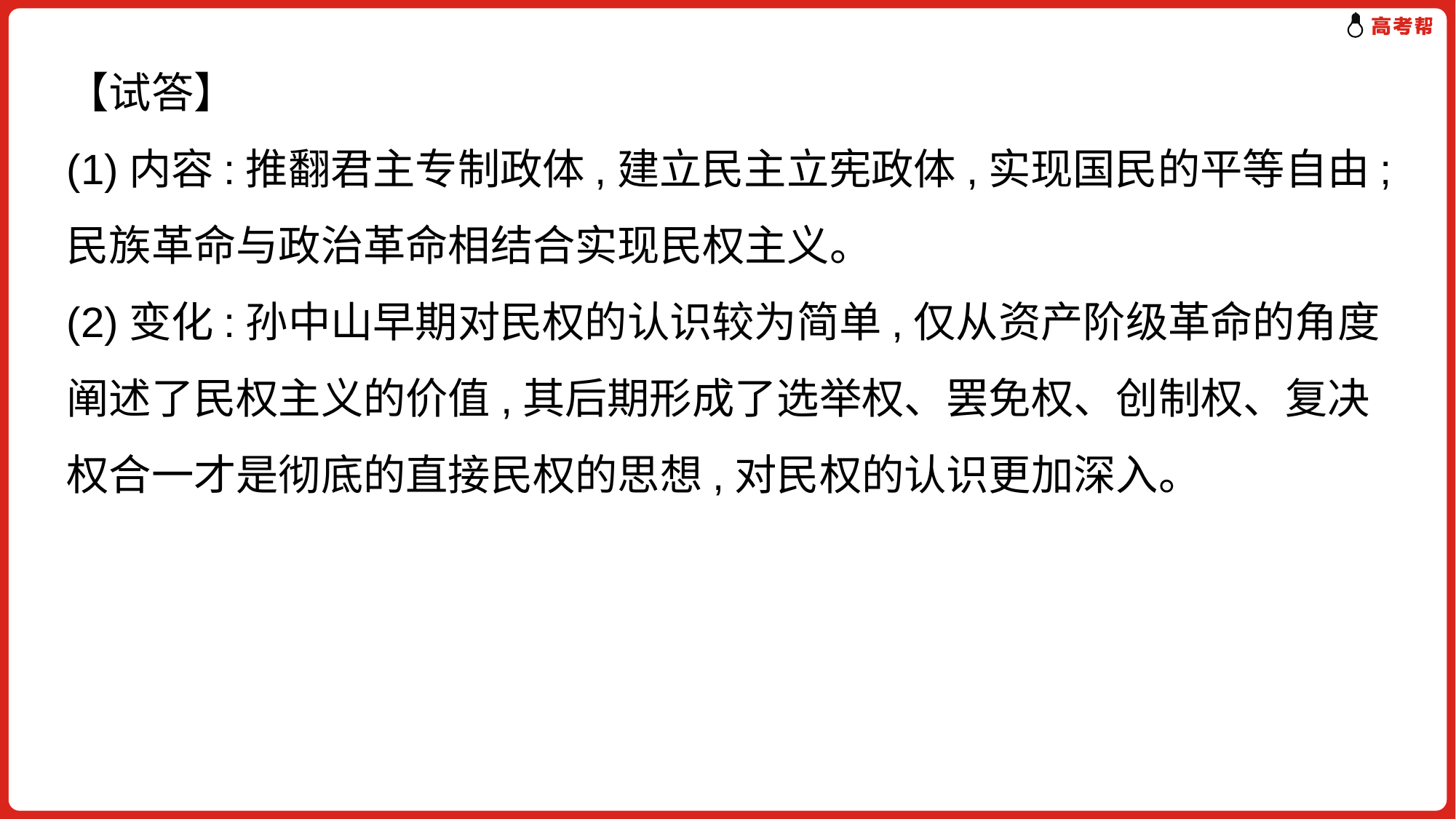

【试答】
(1)内容:推翻君主专制政体,建立民主立宪政体,实现国民的平等自由;民族革命与政治革命相结合实现民权主义。
(2)变化:孙中山早期对民权的认识较为简单,仅从资产阶级革命的角度阐述了民权主义的价值,其后期形成了选举权、罢免权、创制权、复决权合一才是彻底的直接民权的思想,对民权的认识更加深入。